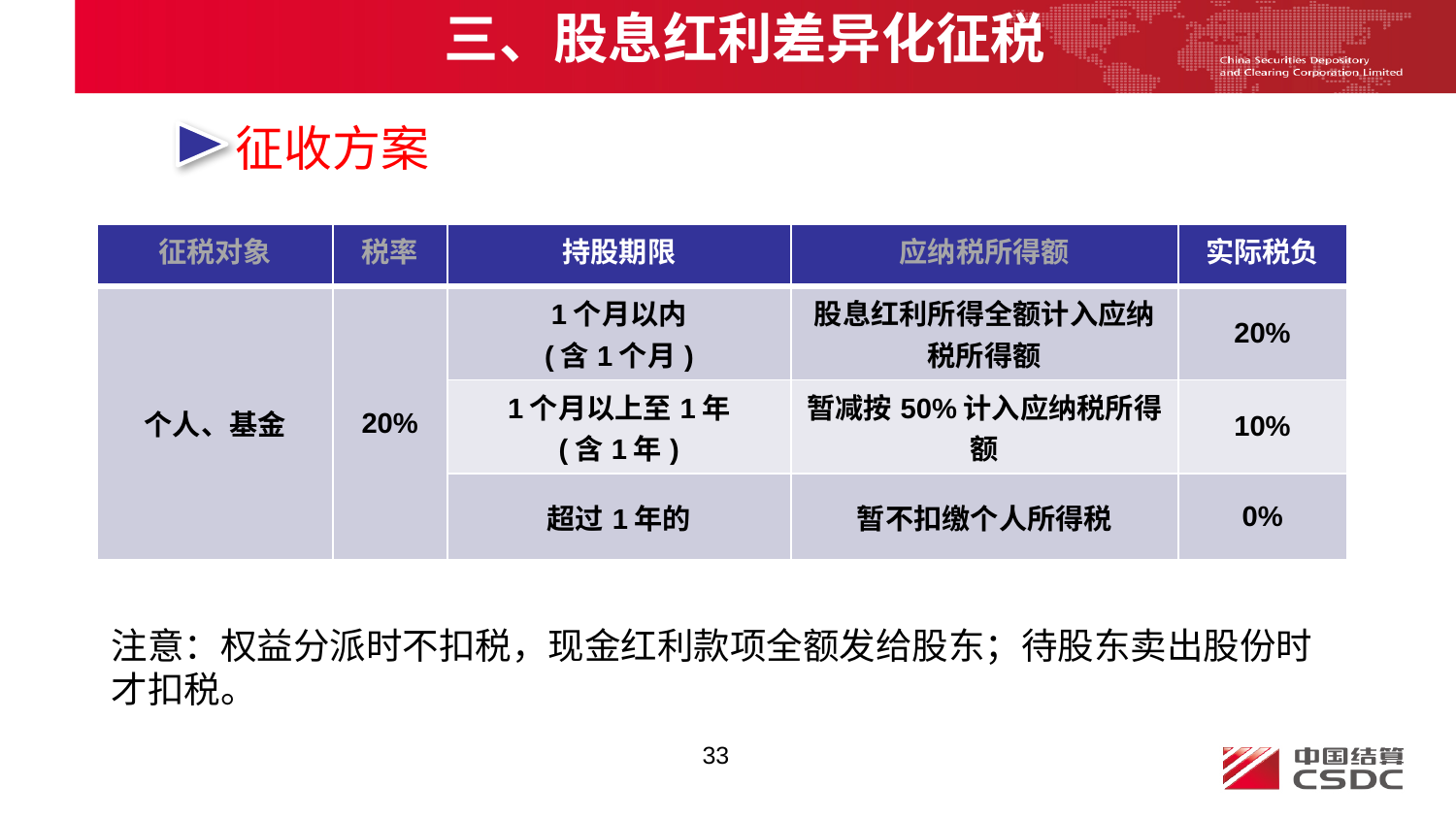

三、股息红利差异化征税
征收方案

| 征税对象 | 税率 | 持股期限 | 应纳税所得额 | 实际税负 |
| --- | --- | --- | --- | --- |
| 个人、基金 | 20% | 1个月以内 (含1个月) | 股息红利所得全额计入应纳税所得额 | 20% |
|  |  | 1个月以上至1年 (含1年) | 暂减按50%计入应纳税所得额 | 10% |
|  |  | 超过1年的 | 暂不扣缴个人所得税 | 0% |
注意：权益分派时不扣税，现金红利款项全额发给股东；待股东卖出股份时才扣税。
33